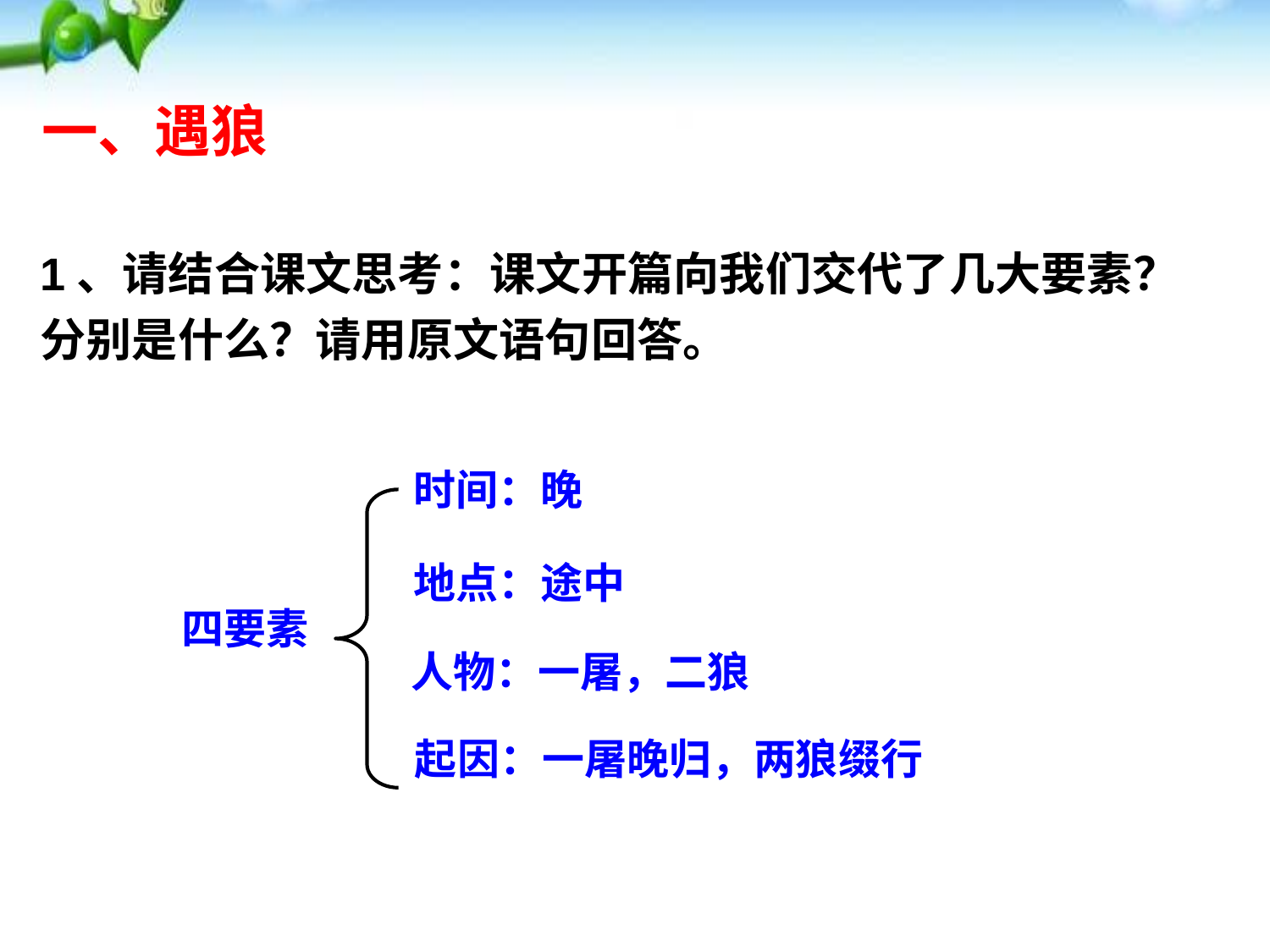

一、遇狼
1、请结合课文思考：课文开篇向我们交代了几大要素？分别是什么？请用原文语句回答。
时间：晚

地点：途中
四要素
人物：一屠，二狼
起因：一屠晚归，两狼缀行